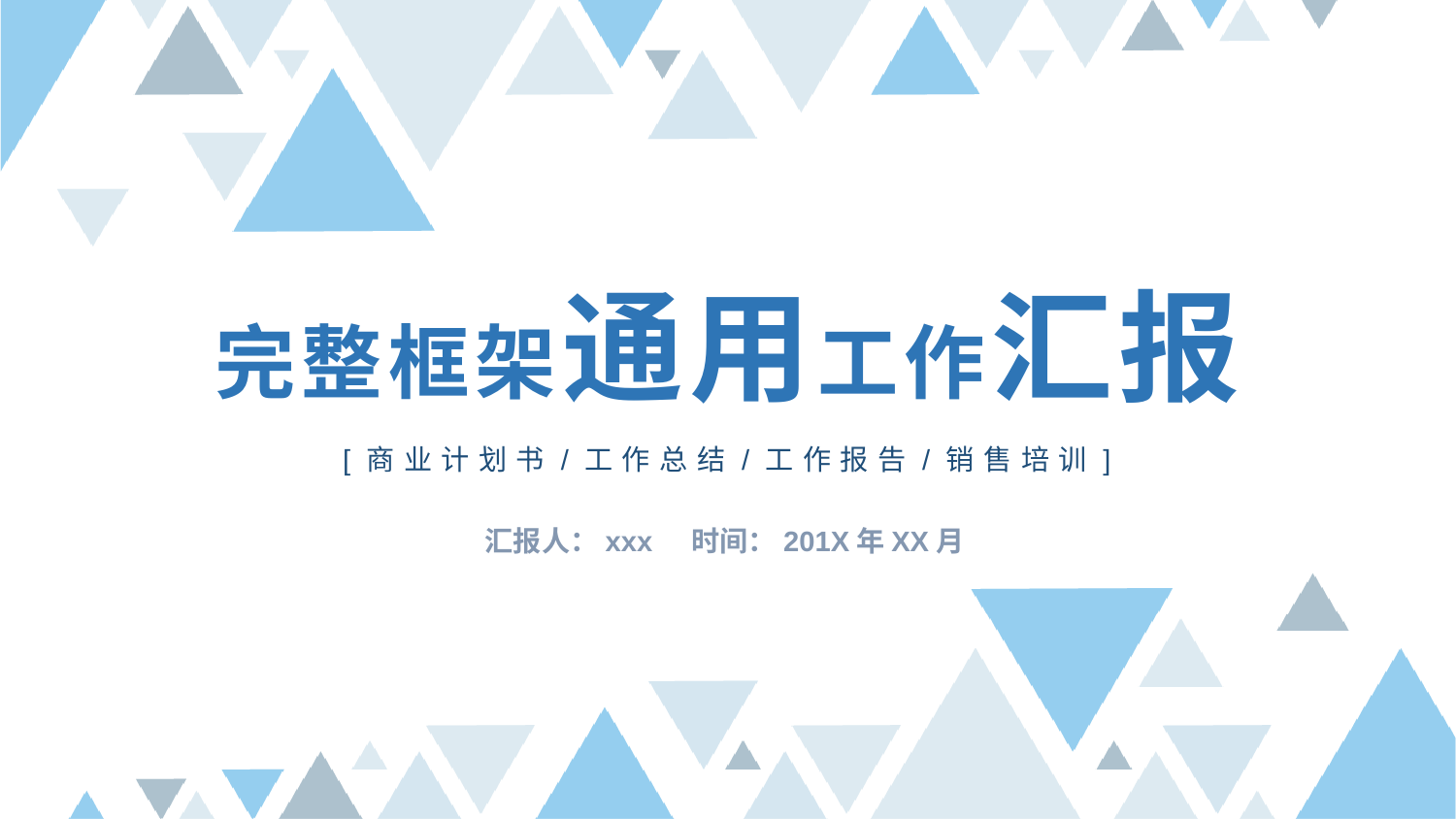

完整框架通用工作汇报
[商业计划书/工作总结/工作报告/销售培训]
汇报人：xxx    时间：201X年XX月